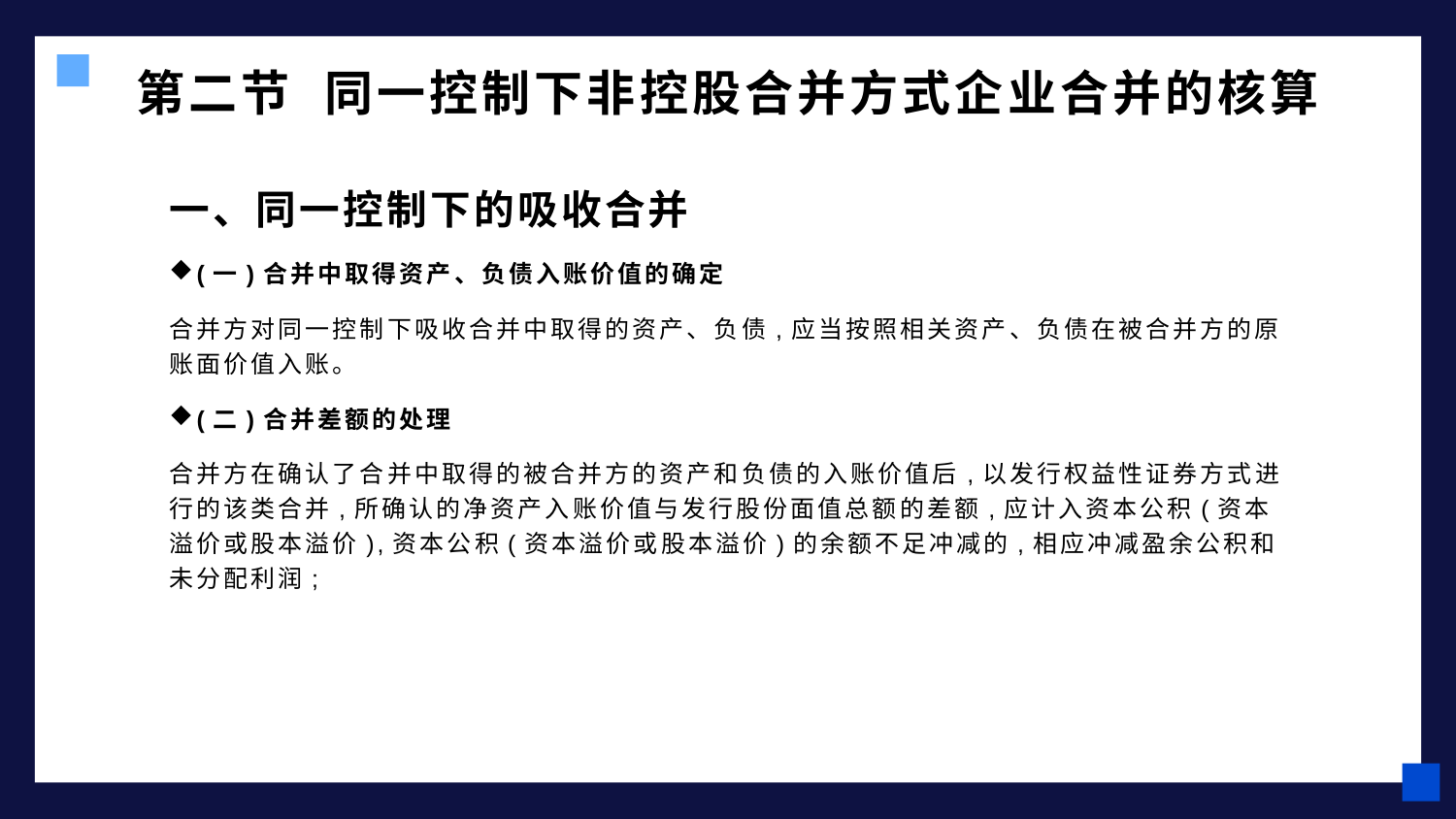

# 第二节  同一控制下非控股合并方式企业合并的核算
一、同一控制下的吸收合并
(一)合并中取得资产、负债入账价值的确定
合并方对同一控制下吸收合并中取得的资产、负债,应当按照相关资产、负债在被合并方的原账面价值入账。
(二)合并差额的处理
合并方在确认了合并中取得的被合并方的资产和负债的入账价值后,以发行权益性证券方式进行的该类合并,所确认的净资产入账价值与发行股份面值总额的差额,应计入资本公积(资本溢价或股本溢价),资本公积(资本溢价或股本溢价)的余额不足冲减的,相应冲减盈余公积和未分配利润;